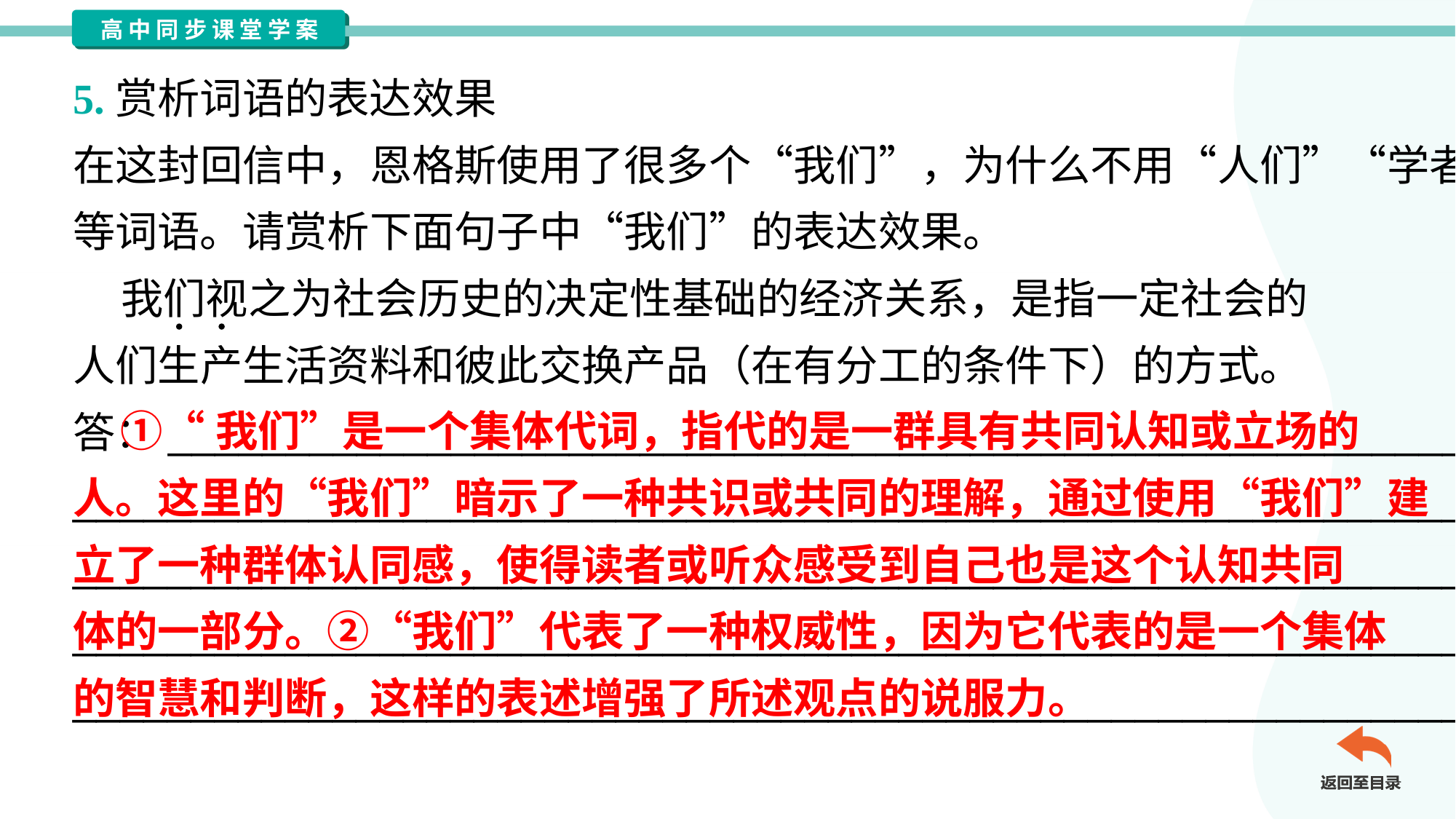

5.赏析词语的表达效果
在这封回信中，恩格斯使用了很多个“我们”，为什么不用“人们”“学者”
等词语。请赏析下面句子中“我们”的表达效果。
    我们视之为社会历史的决定性基础的经济关系，是指一定社会的
人们生产生活资料和彼此交换产品（在有分工的条件下）的方式。
答：_________________________________________________________
_____________________________________________________________
_____________________________________________________________
_____________________________________________________________
_____________________________________________________________

     ①“我们”是一个集体代词，指代的是一群具有共同认知或立场的
人。这里的“我们”暗示了一种共识或共同的理解，通过使用“我们”建
立了一种群体认同感，使得读者或听众感受到自己也是这个认知共同
体的一部分。②“我们”代表了一种权威性，因为它代表的是一个集体
的智慧和判断，这样的表述增强了所述观点的说服力。